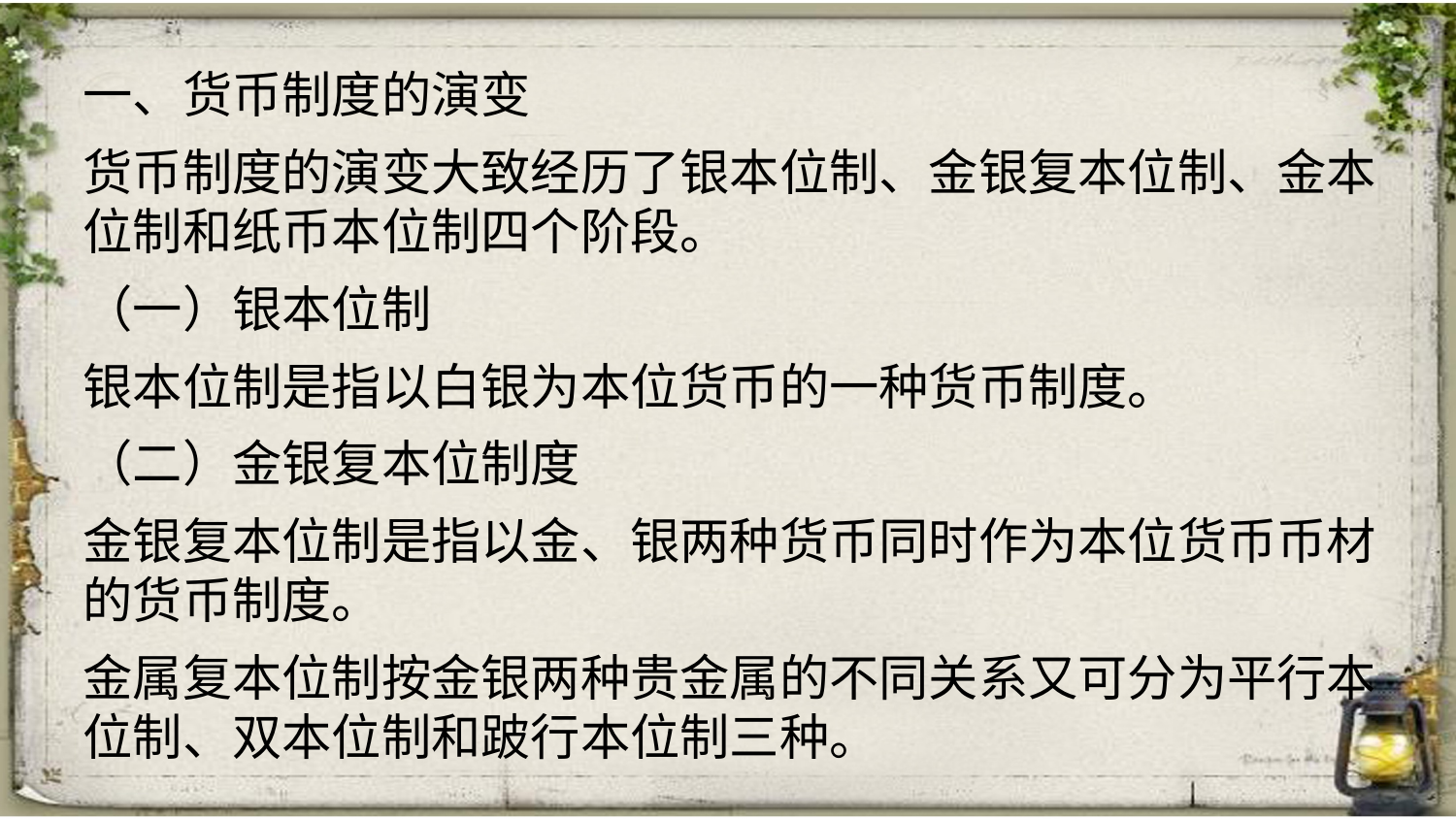

一、货币制度的演变
货币制度的演变大致经历了银本位制、金银复本位制、金本位制和纸币本位制四个阶段。
（一）银本位制
银本位制是指以白银为本位货币的一种货币制度。
（二）金银复本位制度
金银复本位制是指以金、银两种货币同时作为本位货币币材的货币制度。
金属复本位制按金银两种贵金属的不同关系又可分为平行本位制、双本位制和跛行本位制三种。